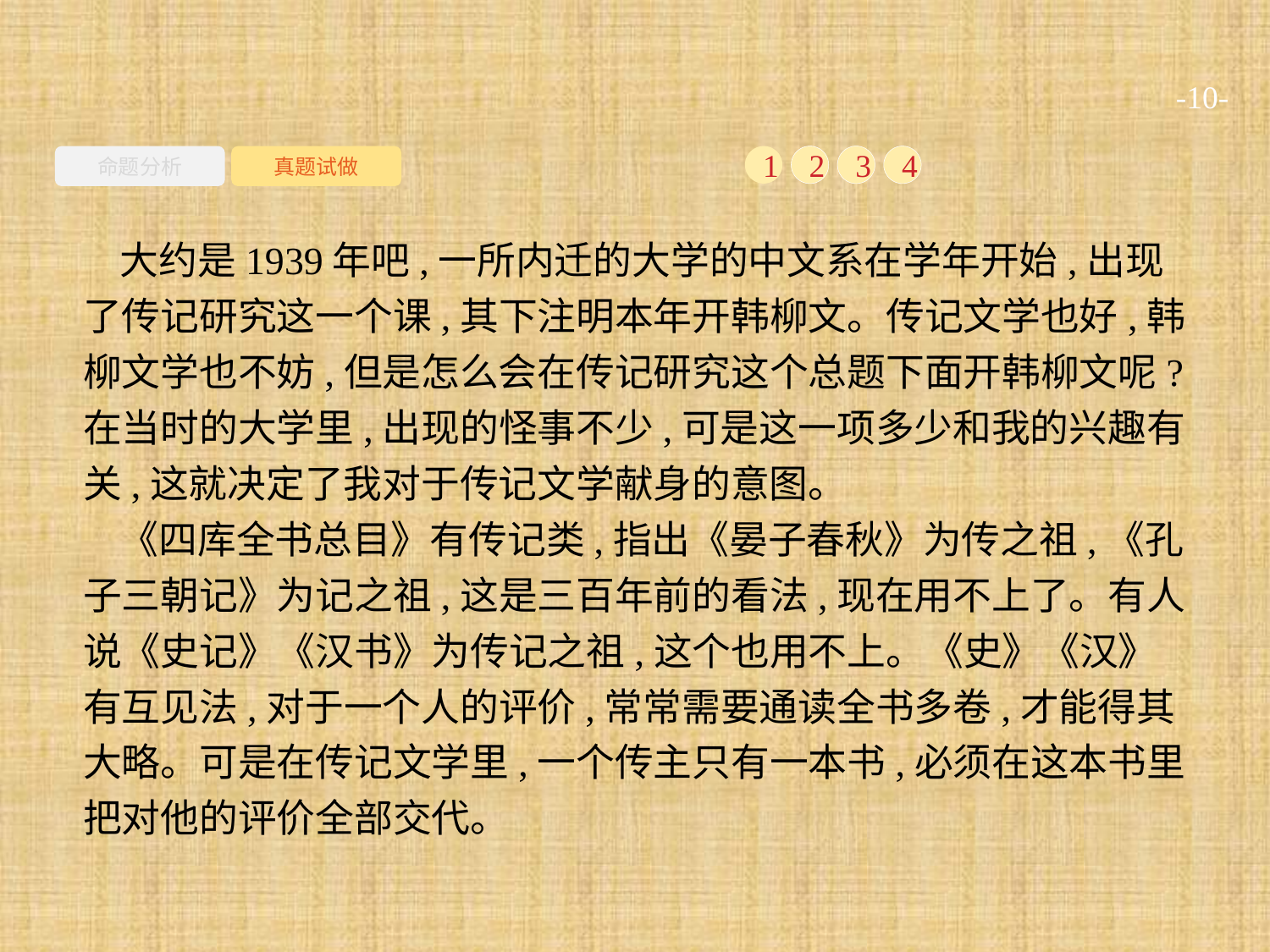

-10-
命题分析
真题试做
1
2
3
4
大约是1939年吧,一所内迁的大学的中文系在学年开始,出现了传记研究这一个课,其下注明本年开韩柳文。传记文学也好,韩柳文学也不妨,但是怎么会在传记研究这个总题下面开韩柳文呢?在当时的大学里,出现的怪事不少,可是这一项多少和我的兴趣有关,这就决定了我对于传记文学献身的意图。
《四库全书总目》有传记类,指出《晏子春秋》为传之祖,《孔子三朝记》为记之祖,这是三百年前的看法,现在用不上了。有人说《史记》《汉书》为传记之祖,这个也用不上。《史》《汉》有互见法,对于一个人的评价,常常需要通读全书多卷,才能得其大略。可是在传记文学里,一个传主只有一本书,必须在这本书里把对他的评价全部交代。